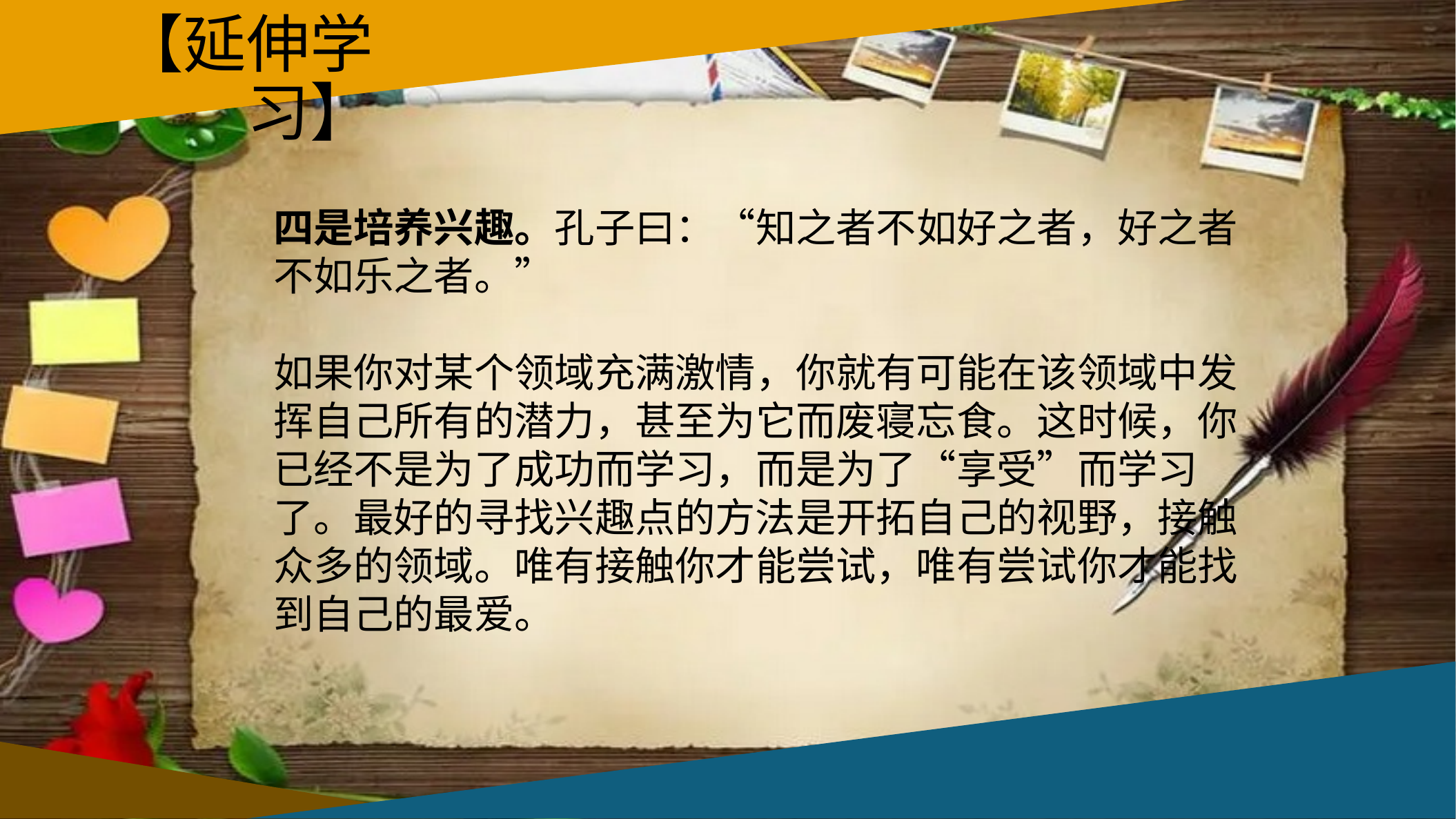

# 【延伸学习】
四是培养兴趣。孔子曰：“知之者不如好之者，好之者不如乐之者。”

如果你对某个领域充满激情，你就有可能在该领域中发挥自己所有的潜力，甚至为它而废寝忘食。这时候，你已经不是为了成功而学习，而是为了“享受”而学习了。最好的寻找兴趣点的方法是开拓自己的视野，接触众多的领域。唯有接触你才能尝试，唯有尝试你才能找到自己的最爱。